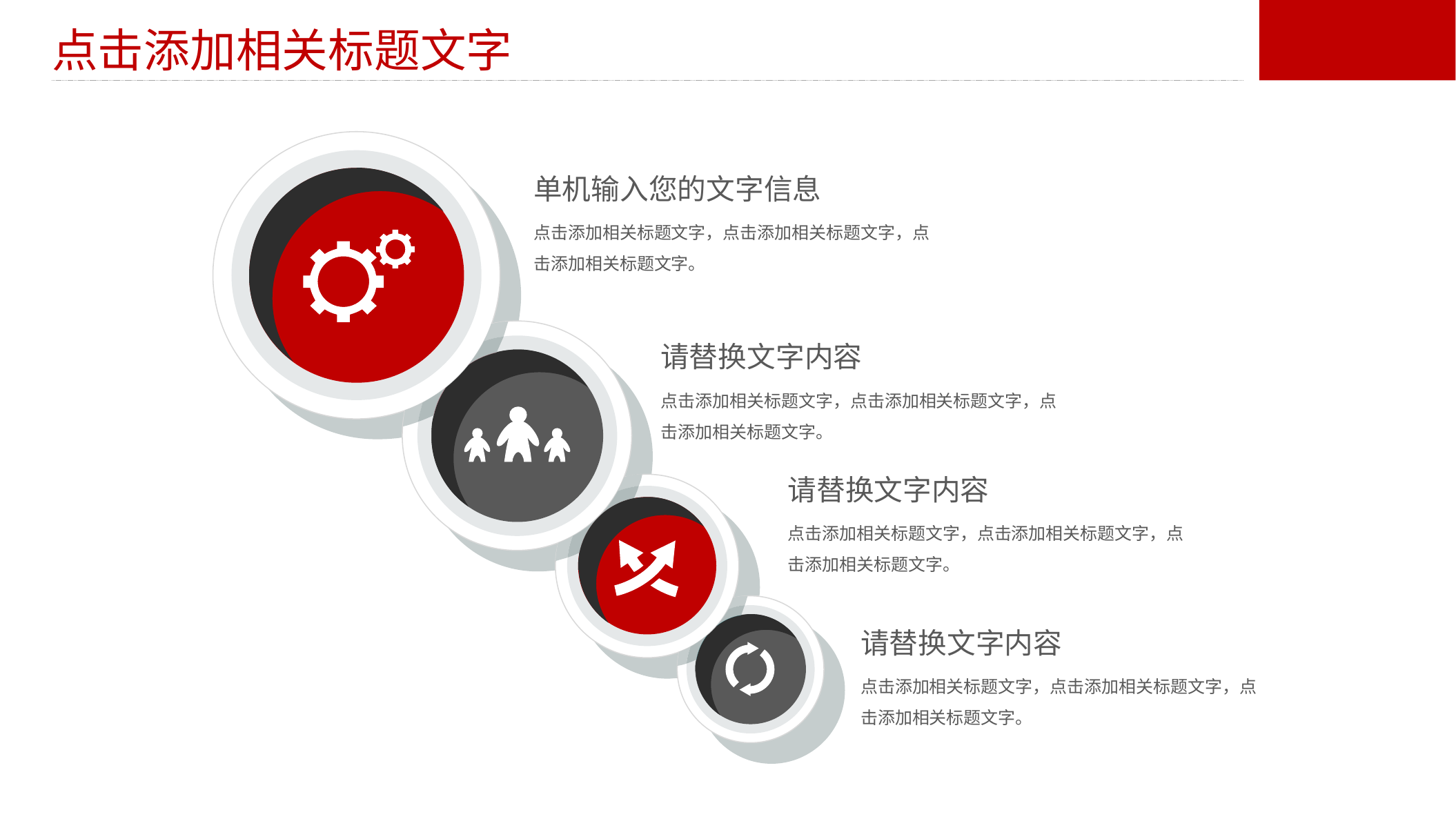

点击添加相关标题文字

单机输入您的文字信息
点击添加相关标题文字，点击添加相关标题文字，点击添加相关标题文字。
请替换文字内容
点击添加相关标题文字，点击添加相关标题文字，点击添加相关标题文字。
请替换文字内容
点击添加相关标题文字，点击添加相关标题文字，点击添加相关标题文字。
请替换文字内容
点击添加相关标题文字，点击添加相关标题文字，点击添加相关标题文字。